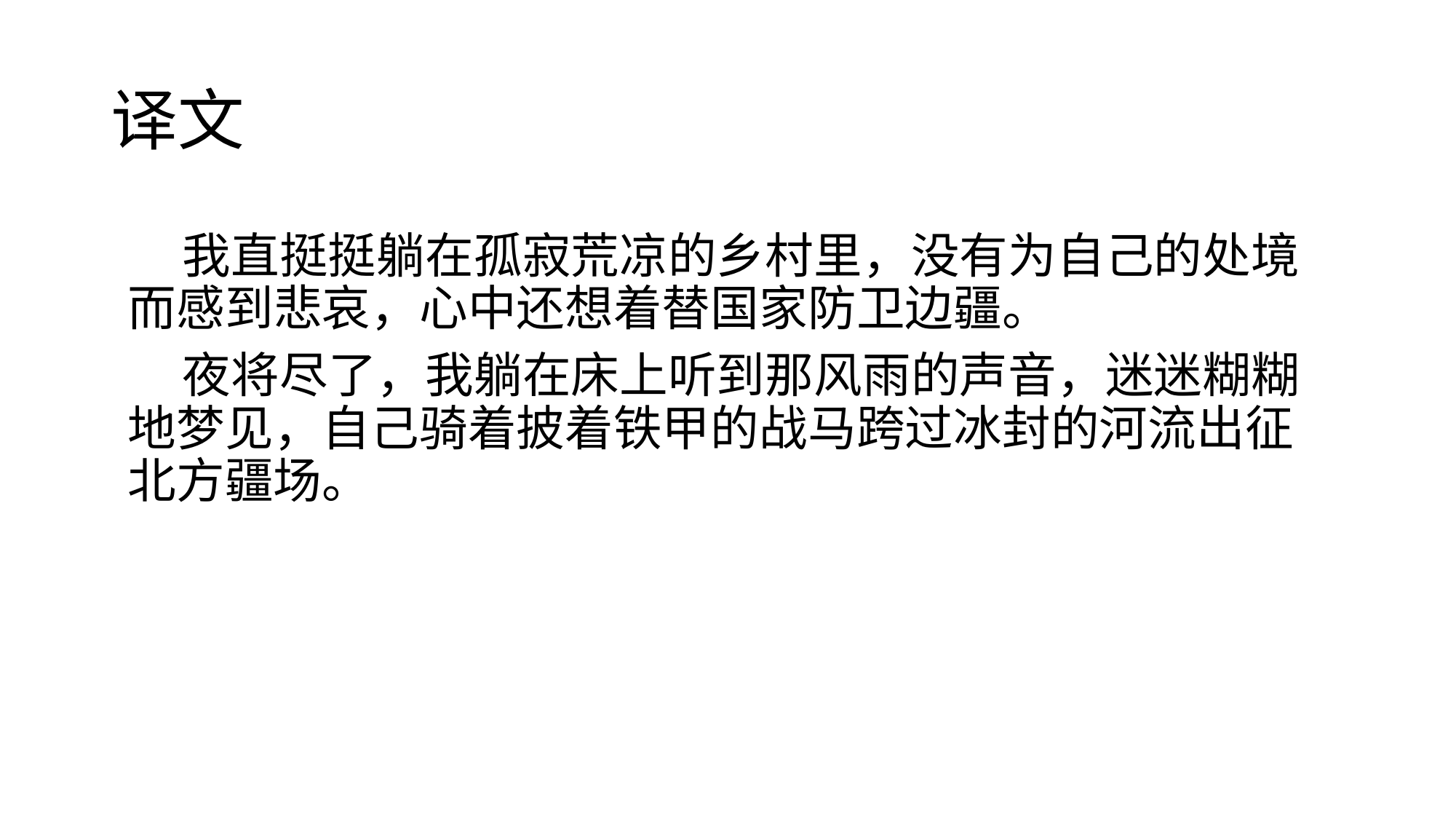

# 译文
我直挺挺躺在孤寂荒凉的乡村里，没有为自己的处境而感到悲哀，心中还想着替国家防卫边疆。
夜将尽了，我躺在床上听到那风雨的声音，迷迷糊糊地梦见，自己骑着披着铁甲的战马跨过冰封的河流出征北方疆场。